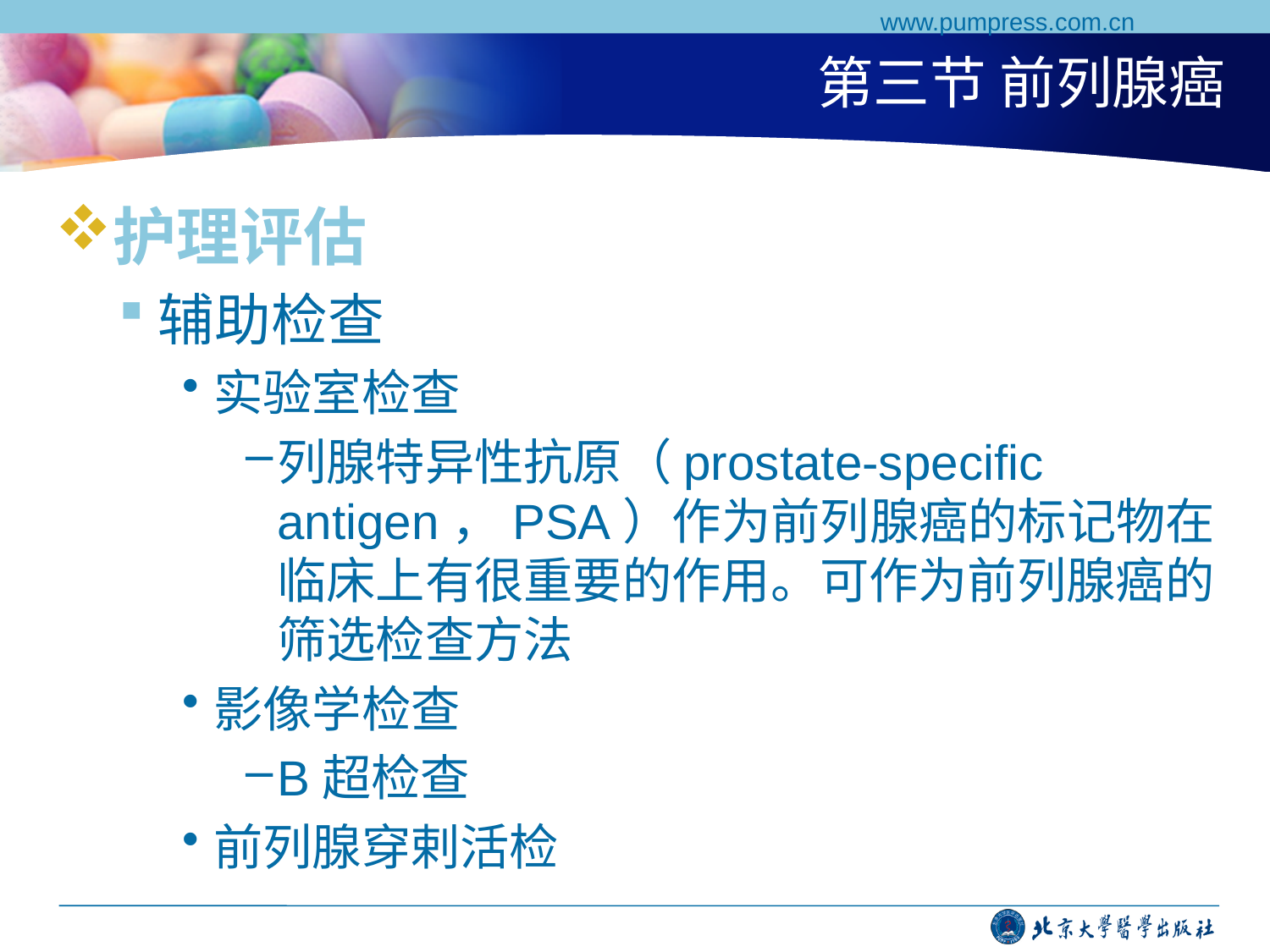

www.pumpress.com.cn
# 第三节 前列腺癌
护理评估
辅助检查
实验室检查
列腺特异性抗原（prostate-specific antigen，PSA）作为前列腺癌的标记物在临床上有很重要的作用。可作为前列腺癌的筛选检查方法
影像学检查
B超检查
前列腺穿剌活检